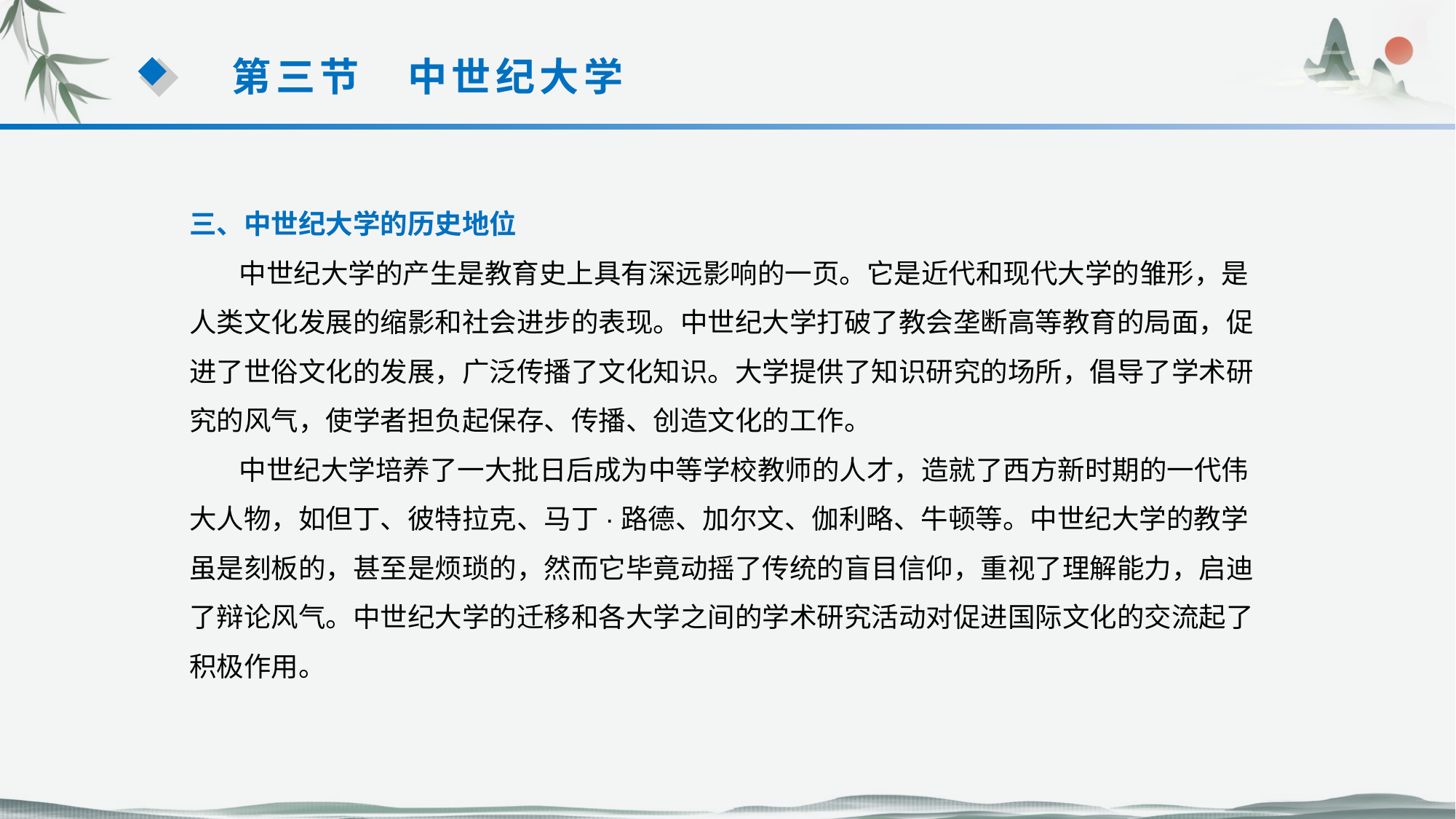

第三节　中世纪大学

三、中世纪大学的历史地位
       中世纪大学的产生是教育史上具有深远影响的一页。它是近代和现代大学的雏形，是人类文化发展的缩影和社会进步的表现。中世纪大学打破了教会垄断高等教育的局面，促进了世俗文化的发展，广泛传播了文化知识。大学提供了知识研究的场所，倡导了学术研究的风气，使学者担负起保存、传播、创造文化的工作。
       中世纪大学培养了一大批日后成为中等学校教师的人才，造就了西方新时期的一代伟
大人物，如但丁、彼特拉克、马丁·路德、加尔文、伽利略、牛顿等。中世纪大学的教学
虽是刻板的，甚至是烦琐的，然而它毕竟动摇了传统的盲目信仰，重视了理解能力，启迪
了辩论风气。中世纪大学的迁移和各大学之间的学术研究活动对促进国际文化的交流起了
积极作用。